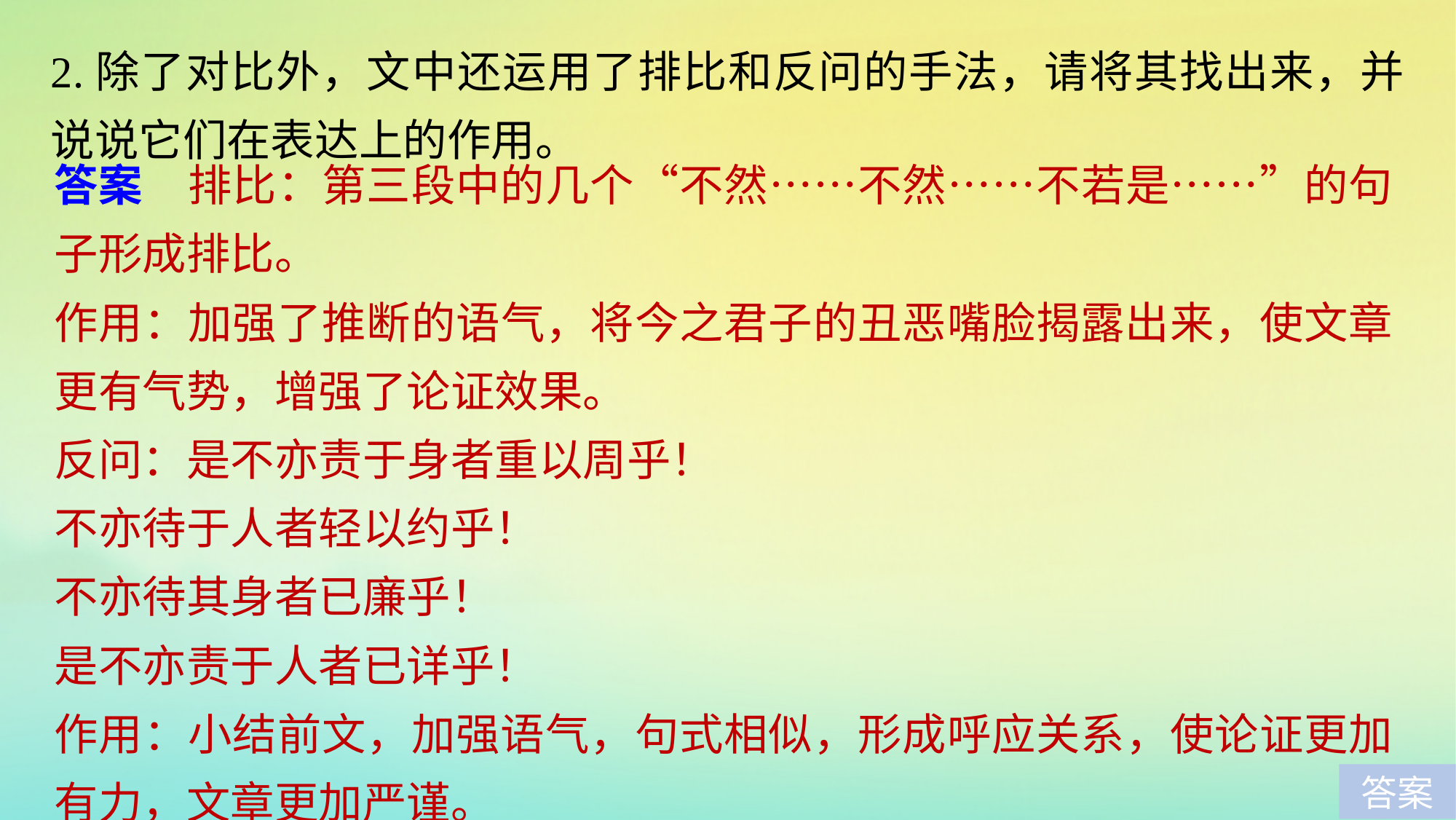

2.除了对比外，文中还运用了排比和反问的手法，请将其找出来，并说说它们在表达上的作用。
答案　排比：第三段中的几个“不然……不然……不若是……”的句子形成排比。
作用：加强了推断的语气，将今之君子的丑恶嘴脸揭露出来，使文章更有气势，增强了论证效果。
反问：是不亦责于身者重以周乎！
不亦待于人者轻以约乎！
不亦待其身者已廉乎！
是不亦责于人者已详乎！
作用：小结前文，加强语气，句式相似，形成呼应关系，使论证更加有力，文章更加严谨。
答案